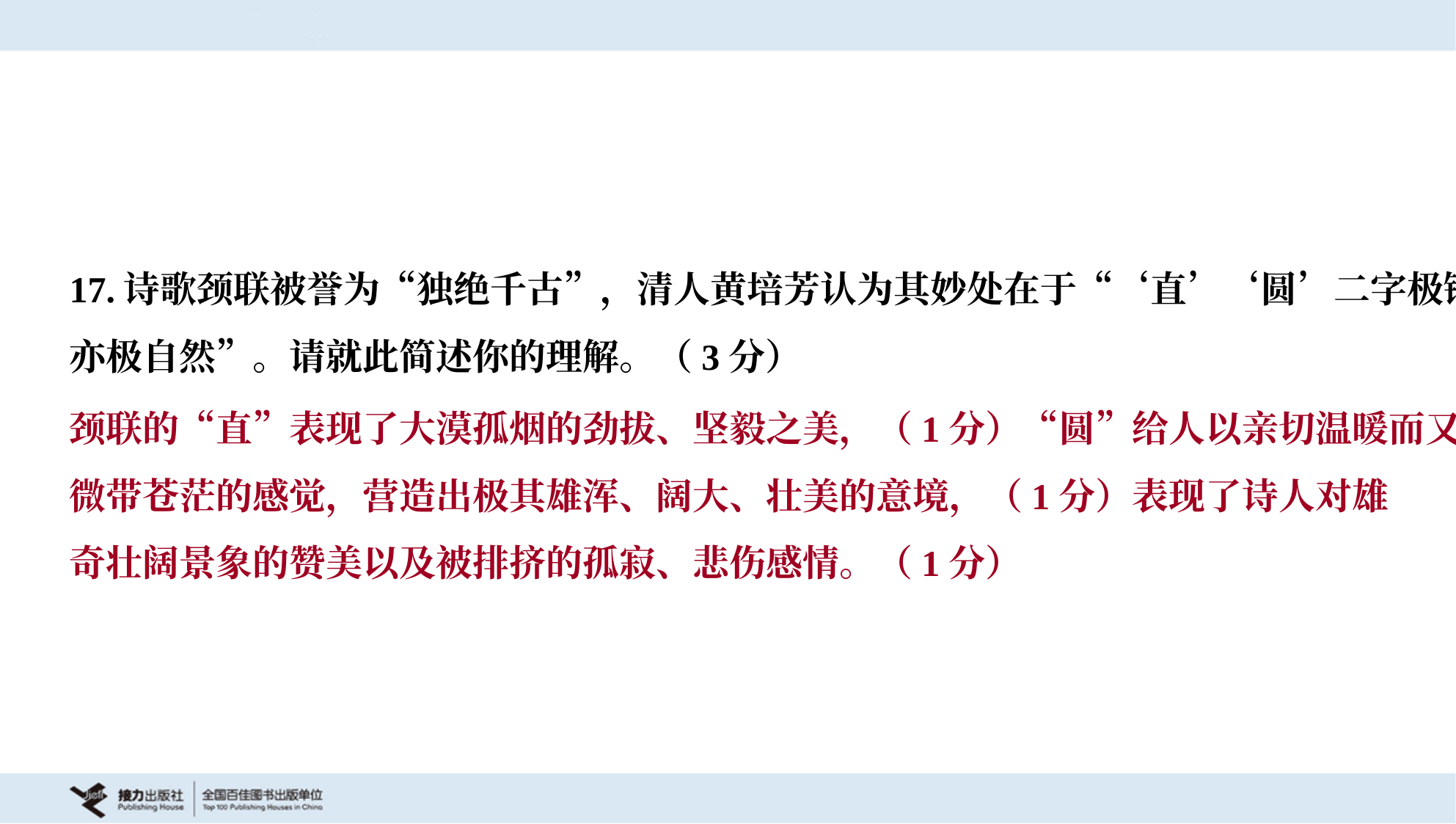

17.诗歌颈联被誉为“独绝千古”，清人黄培芳认为其妙处在于“‘直’‘圆’二字极锤炼，
亦极自然”。请就此简述你的理解。（3分）
颈联的“直”表现了大漠孤烟的劲拔、坚毅之美，（1分）“圆”给人以亲切温暖而又
微带苍茫的感觉，营造出极其雄浑、阔大、壮美的意境，（1分）表现了诗人对雄
奇壮阔景象的赞美以及被排挤的孤寂、悲伤感情。（1分）